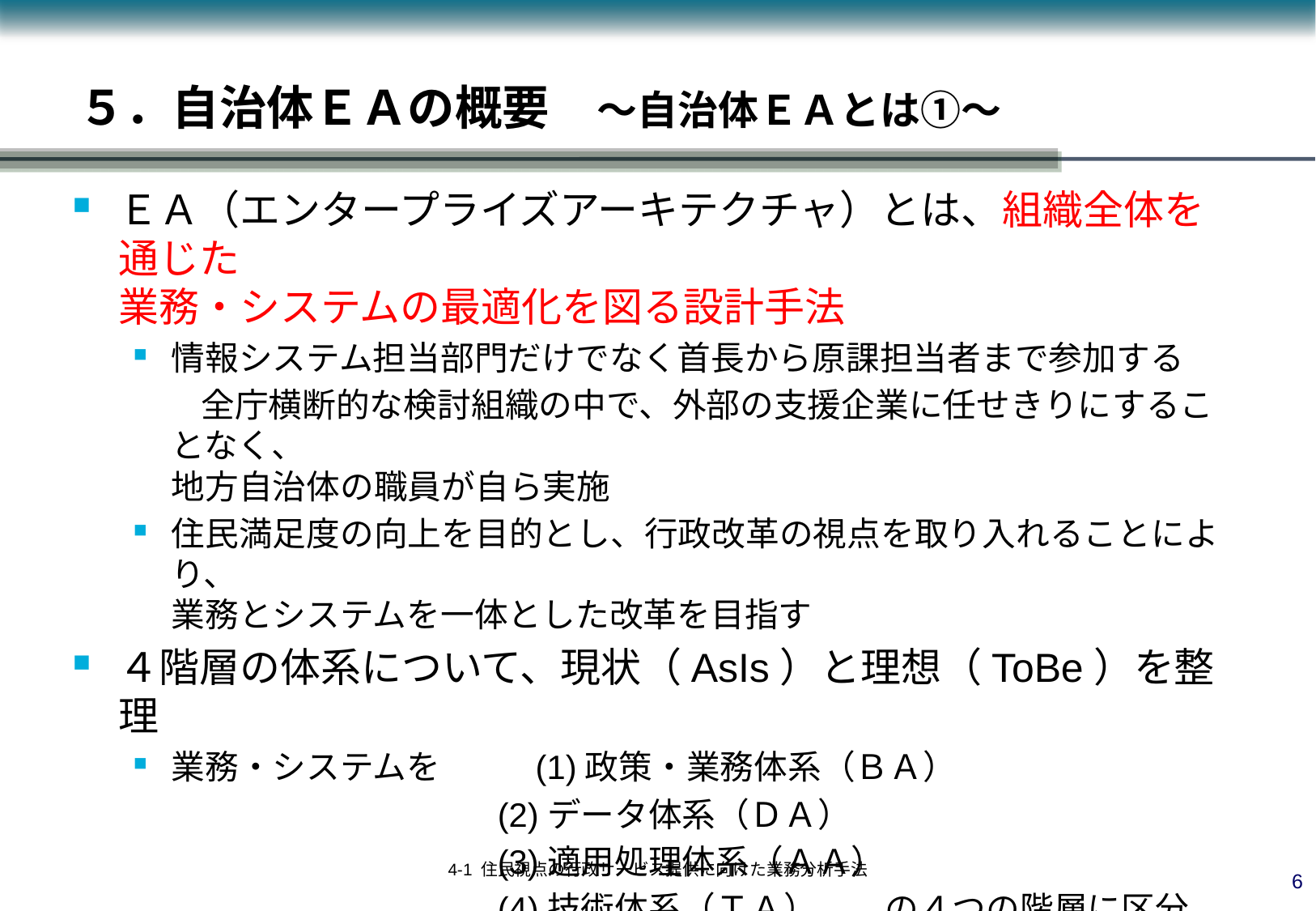

５．自治体ＥＡの概要　～自治体ＥＡとは①～
ＥＡ（エンタープライズアーキテクチャ）とは、組織全体を通じた
業務・システムの最適化を図る設計手法
情報システム担当部門だけでなく首長から原課担当者まで参加する
　　全庁横断的な検討組織の中で、外部の支援企業に任せきりにすることなく、
地方自治体の職員が自ら実施
住民満足度の向上を目的とし、行政改革の視点を取り入れることにより、
業務とシステムを一体とした改革を目指す
４階層の体系について、現状（AsIs）と理想（ToBe）を整理
業務・システムを	(1)政策・業務体系（ＢＡ）
			(2)データ体系（ＤＡ）
			(3)適用処理体系（ＡＡ）
			(4)技術体系（ＴＡ）　　の４つの階層に区分
業務とシステムの「現状（ＡｓＩｓ）」と「理想（ＴｏＢｅ）」を整理
6
4-1 住民視点の行政サービス提供に向けた業務分析手法